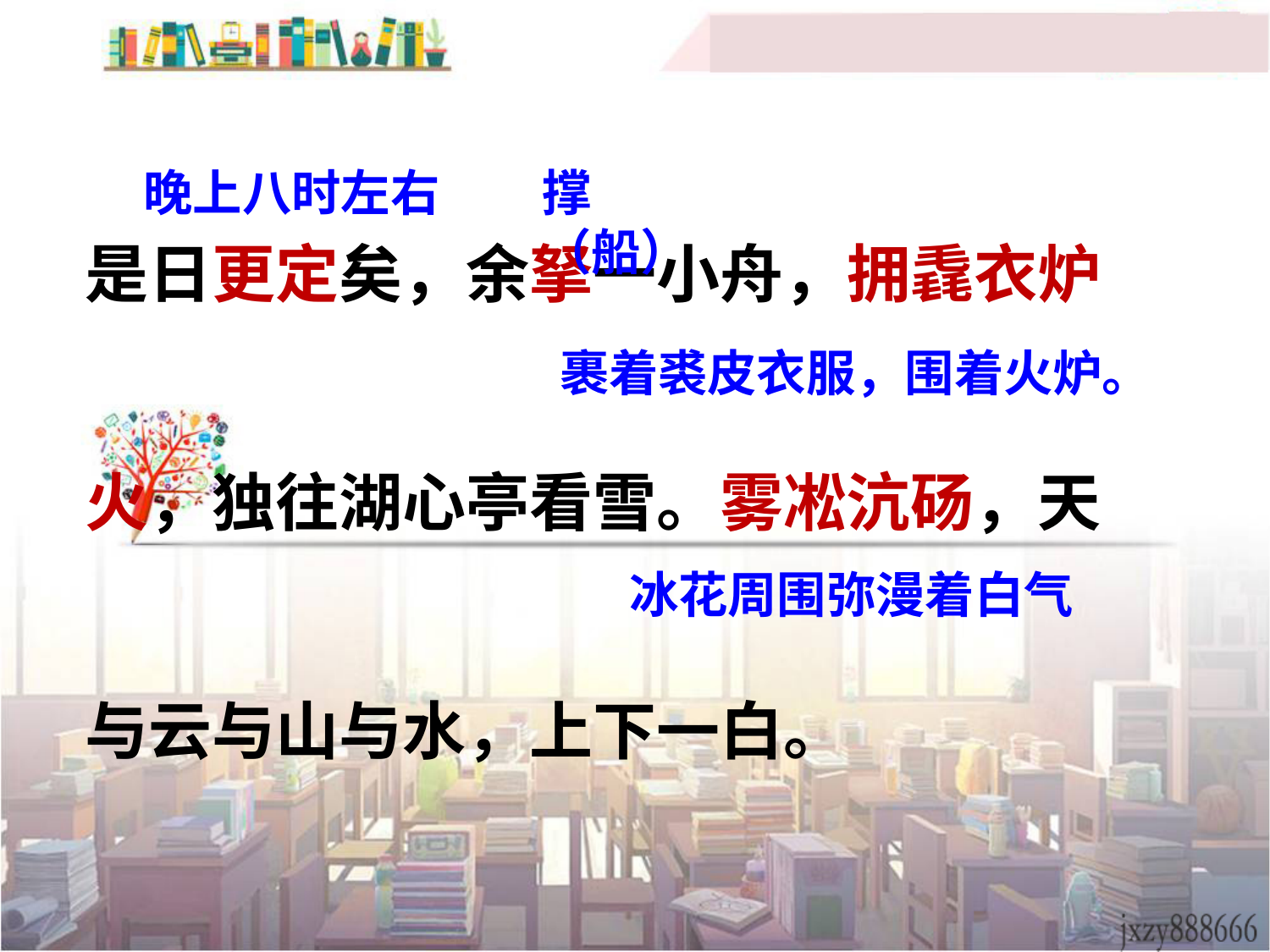

晚上八时左右
撑（船）
是日更定矣，余拏一小舟，拥毳衣炉

火，独往湖心亭看雪。雾凇沆砀，天

与云与山与水，上下一白。
裹着裘皮衣服，围着火炉。
冰花周围弥漫着白气